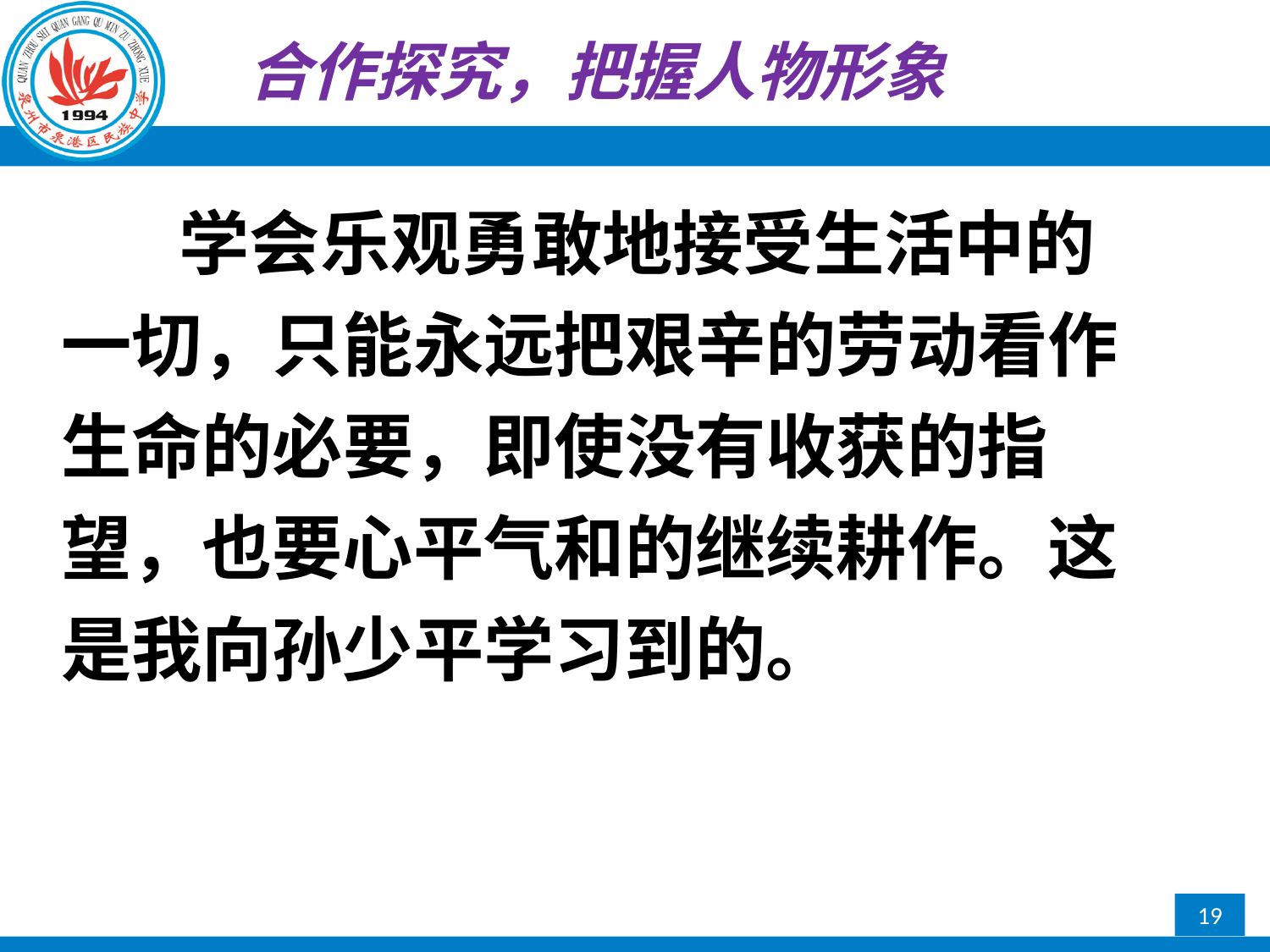

合作探究，把握人物形象
            学会乐观勇敢地接受生活中的一切，只能永远把艰辛的劳动看作生命的必要，即使没有收获的指望，也要心平气和的继续耕作。这是我向孙少平学习到的。